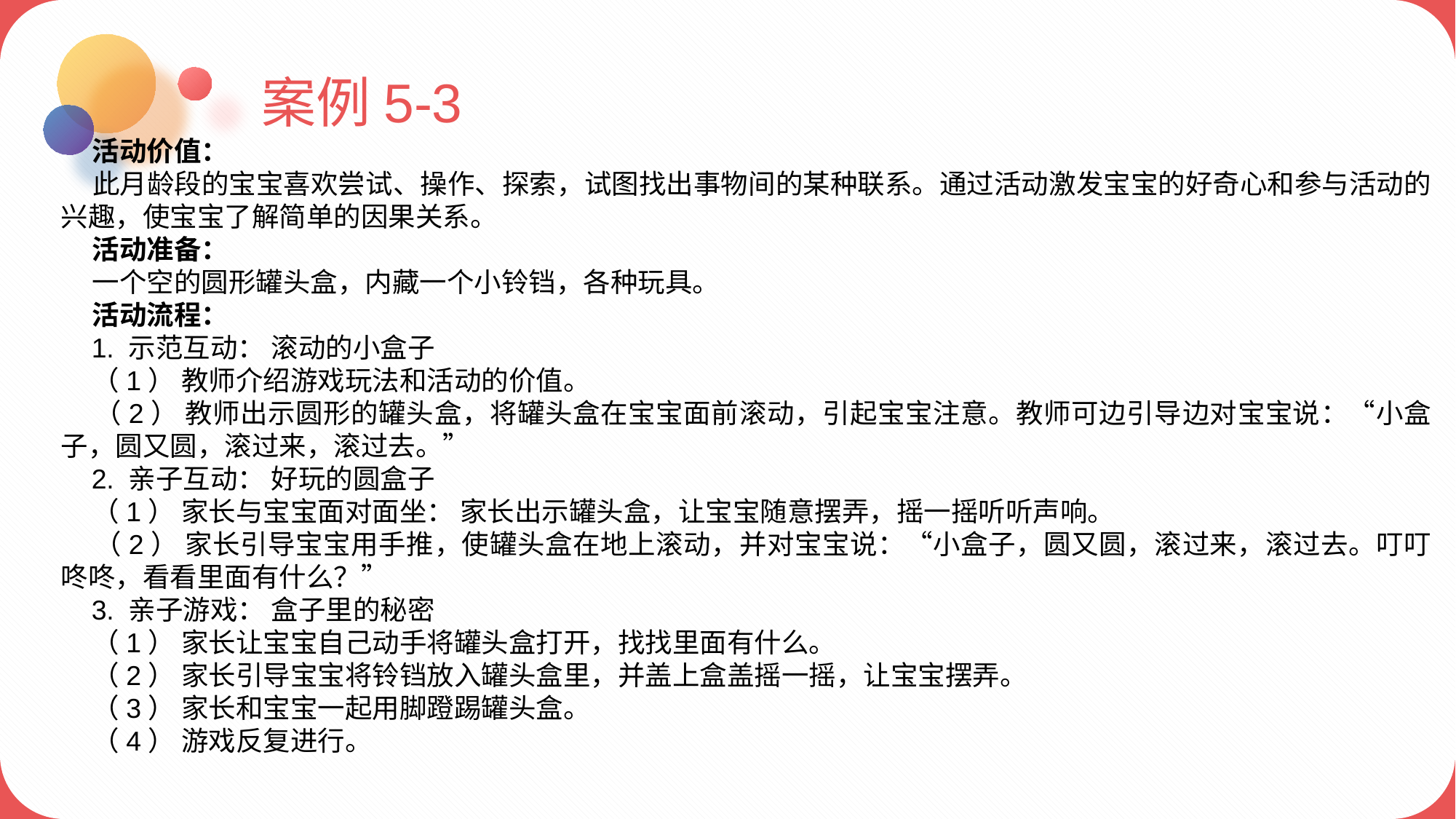

案例5-3
    活动价值：
    此月龄段的宝宝喜欢尝试、操作、探索，试图找出事物间的某种联系。通过活动激发宝宝的好奇心和参与活动的兴趣，使宝宝了解简单的因果关系。
    活动准备：
    一个空的圆形罐头盒，内藏一个小铃铛，各种玩具。
    活动流程：
    1. 示范互动： 滚动的小盒子
    （1） 教师介绍游戏玩法和活动的价值。
    （2） 教师出示圆形的罐头盒，将罐头盒在宝宝面前滚动，引起宝宝注意。教师可边引导边对宝宝说：“小盒子，圆又圆，滚过来，滚过去。”
    2. 亲子互动： 好玩的圆盒子
    （1） 家长与宝宝面对面坐： 家长出示罐头盒，让宝宝随意摆弄，摇一摇听听声响。
    （2） 家长引导宝宝用手推，使罐头盒在地上滚动，并对宝宝说：“小盒子，圆又圆，滚过来，滚过去。叮叮咚咚，看看里面有什么？”
    3. 亲子游戏： 盒子里的秘密
    （1） 家长让宝宝自己动手将罐头盒打开，找找里面有什么。
    （2） 家长引导宝宝将铃铛放入罐头盒里，并盖上盒盖摇一摇，让宝宝摆弄。
    （3） 家长和宝宝一起用脚蹬踢罐头盒。
    （4） 游戏反复进行。